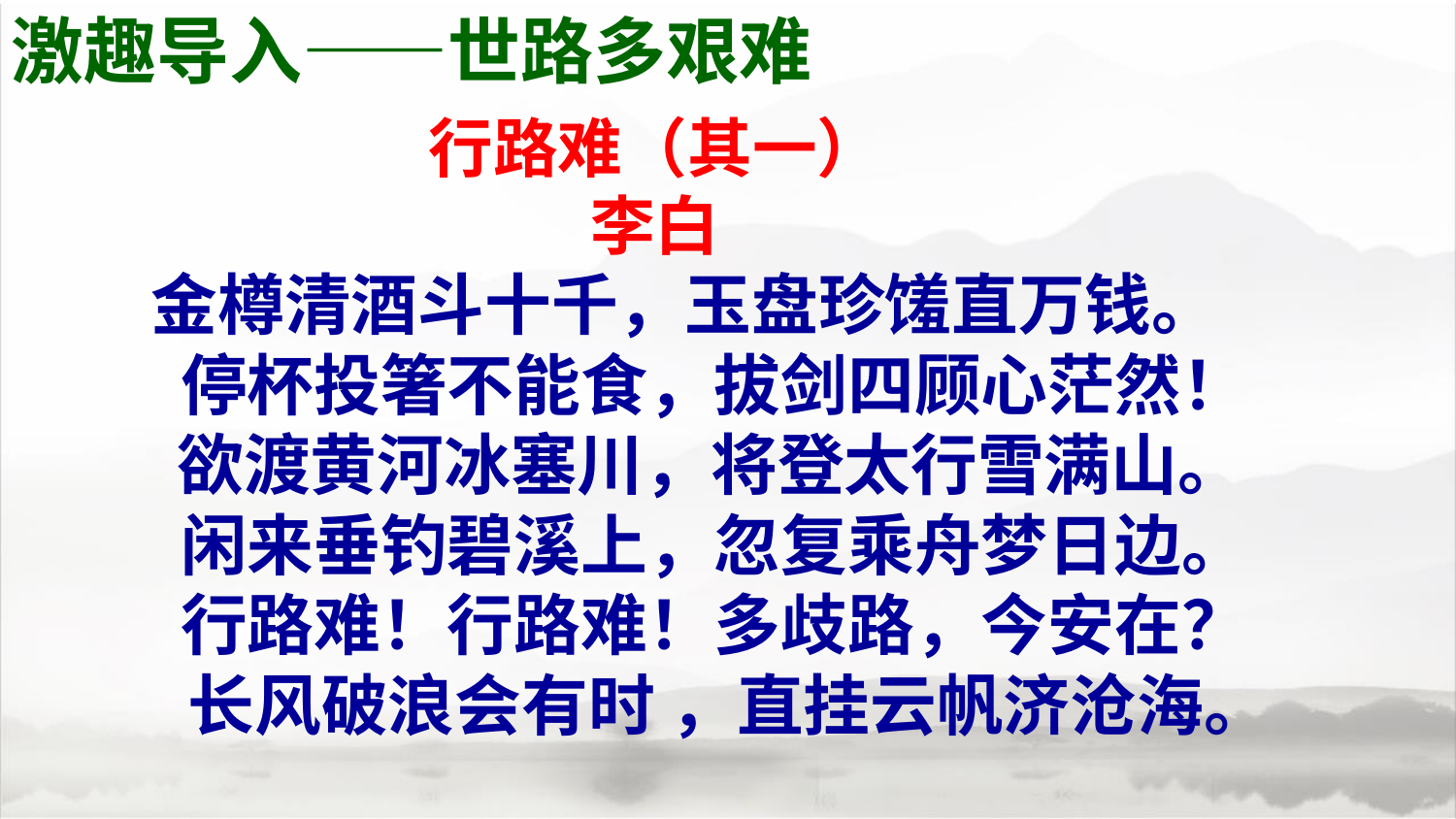

激趣导入——世路多艰难
行路难（其一）
李白
    金樽清酒斗十千，玉盘珍馐直万钱。
　　停杯投箸不能食，拔剑四顾心茫然！
　    欲渡黄河冰塞川，将登太行雪满山。
　　闲来垂钓碧溪上，忽复乘舟梦日边。
　　行路难！行路难！多歧路，今安在？
　　 长风破浪会有时 ，直挂云帆济沧海。